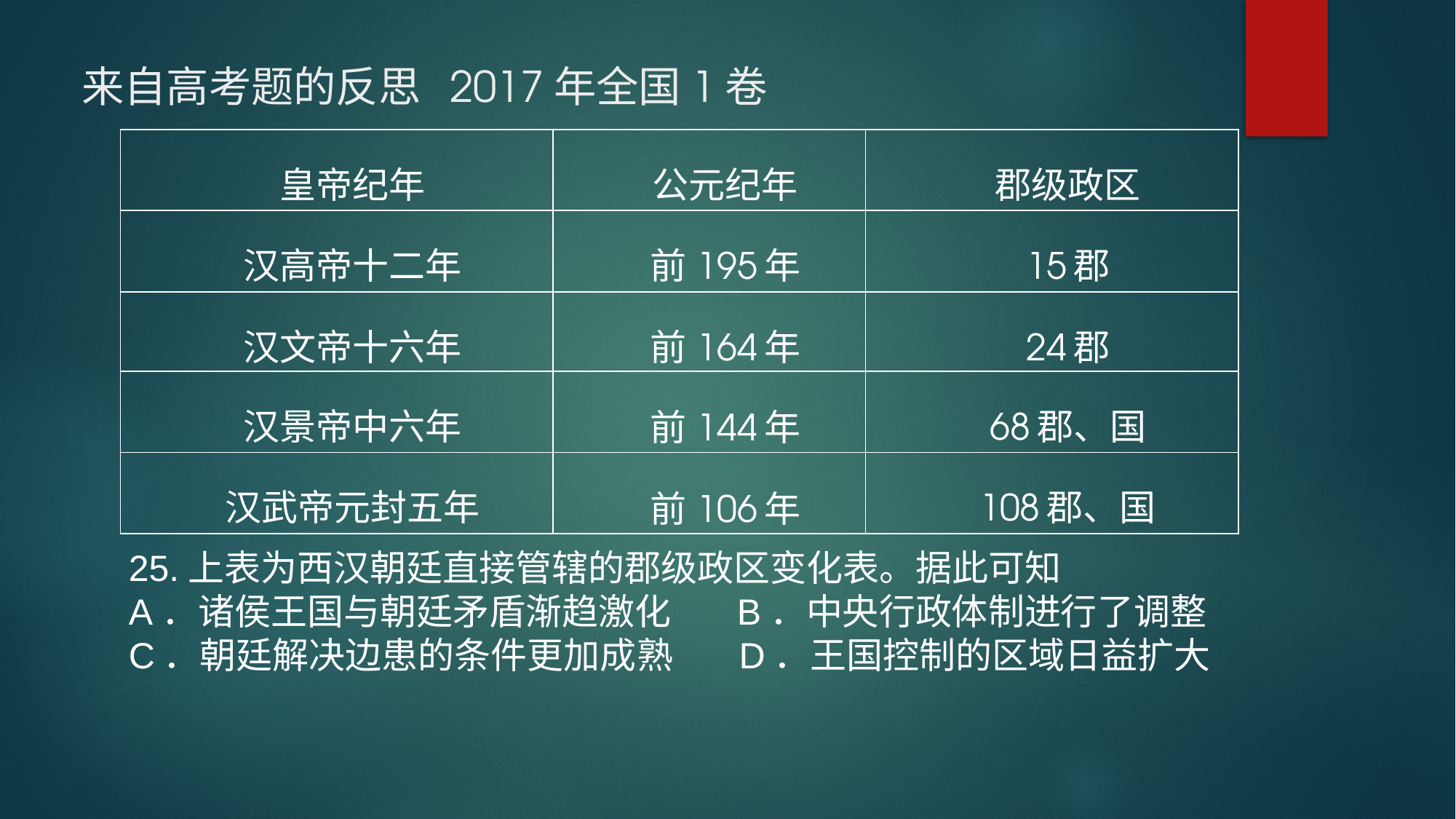

# 来自高考题的反思  2017年全国1卷
| 皇帝纪年 | 公元纪年 | 郡级政区 |
| --- | --- | --- |
| 汉高帝十二年 | 前195年 | 15郡 |
| 汉文帝十六年 | 前164年 | 24郡 |
| 汉景帝中六年 | 前144年 | 68郡、国 |
| 汉武帝元封五年 | 前106年 | 108郡、国 |
25.上表为西汉朝廷直接管辖的郡级政区变化表。据此可知
A．诸侯王国与朝廷矛盾渐趋激化       B．中央行政体制进行了调整
C．朝廷解决边患的条件更加成熟       D．王国控制的区域日益扩大